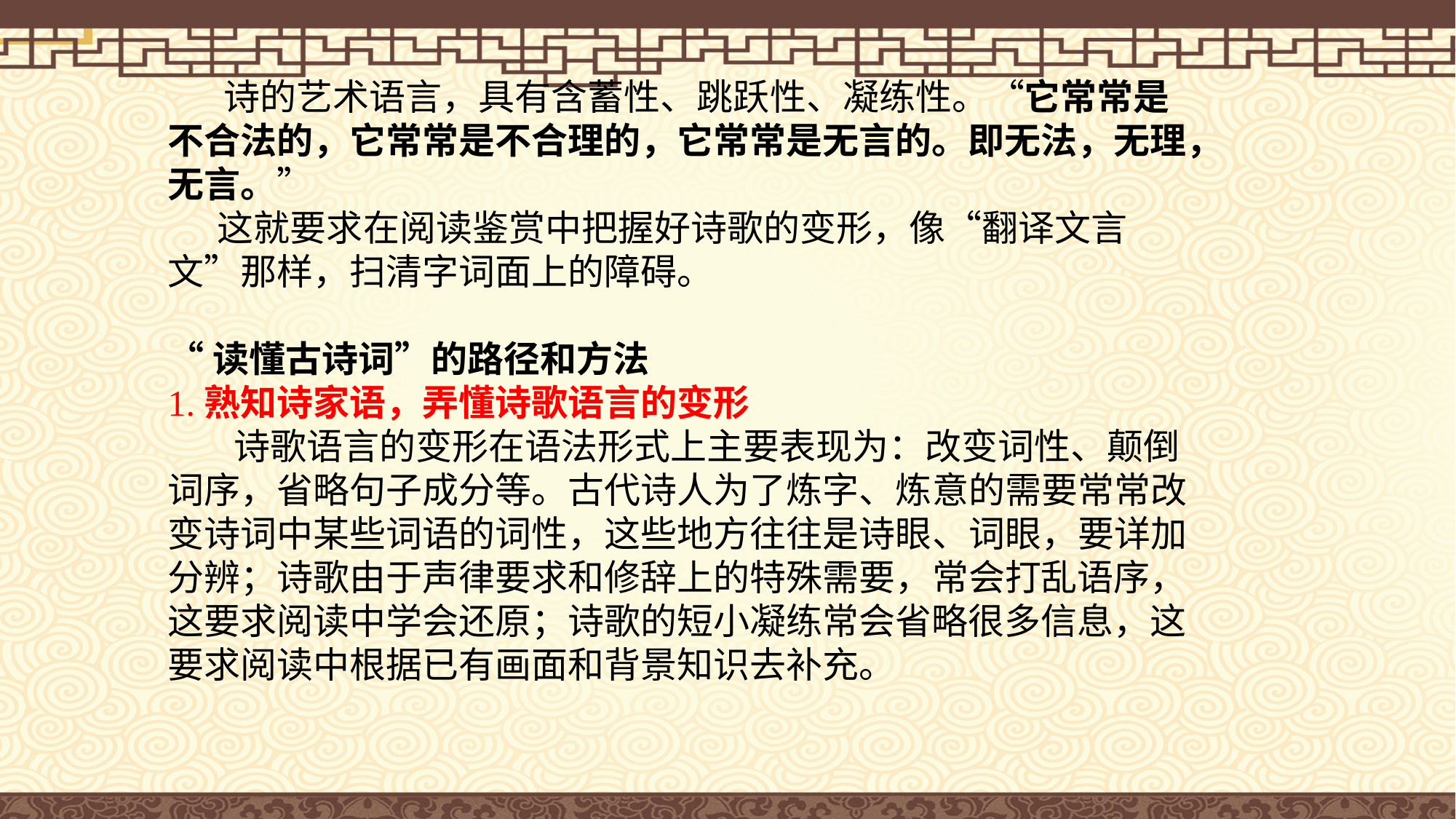

诗的艺术语言，具有含蓄性、跳跃性、凝练性。“它常常是不合法的，它常常是不合理的，它常常是无言的。即无法，无理，无言。”
     这就要求在阅读鉴赏中把握好诗歌的变形，像“翻译文言文”那样，扫清字词面上的障碍。

“读懂古诗词”的路径和方法
1.熟知诗家语，弄懂诗歌语言的变形
       诗歌语言的变形在语法形式上主要表现为：改变词性、颠倒
词序，省略句子成分等。古代诗人为了炼字、炼意的需要常常改变诗词中某些词语的词性，这些地方往往是诗眼、词眼，要详加分辨；诗歌由于声律要求和修辞上的特殊需要，常会打乱语序，这要求阅读中学会还原；诗歌的短小凝练常会省略很多信息，这要求阅读中根据已有画面和背景知识去补充。